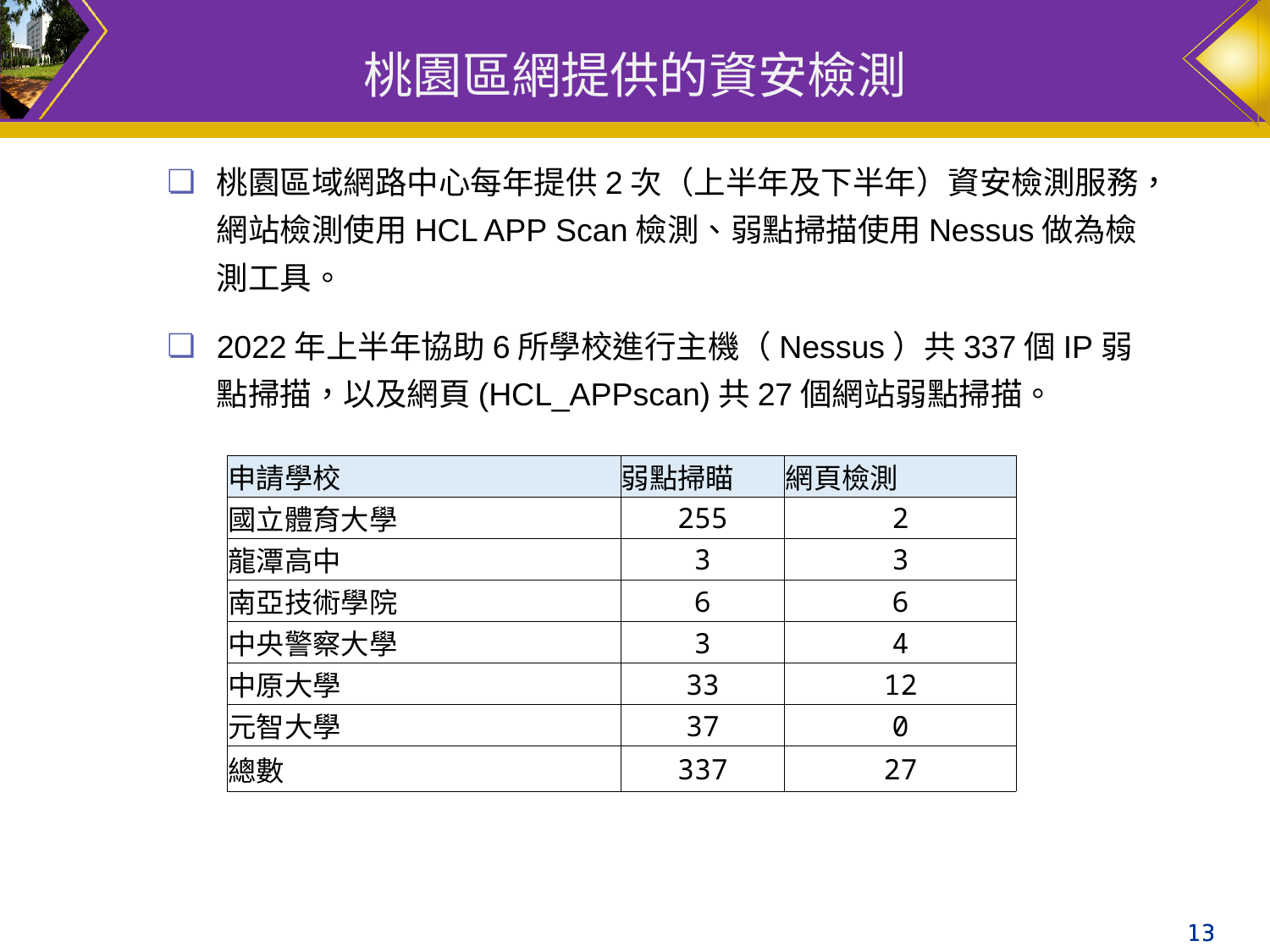

# 桃園區網提供的資安檢測
桃園區域網路中心每年提供2次（上半年及下半年）資安檢測服務，網站檢測使用HCL APP Scan檢測、弱點掃描使用Nessus做為檢測工具。
2022年上半年協助6所學校進行主機（Nessus）共337個IP弱點掃描，以及網頁(HCL_APPscan)共27個網站弱點掃描。
| 申請學校 | 弱點掃瞄 | 網頁檢測 |
| --- | --- | --- |
| 國立體育大學 | 255 | 2 |
| 龍潭高中 | 3 | 3 |
| 南亞技術學院 | 6 | 6 |
| 中央警察大學 | 3 | 4 |
| 中原大學 | 33 | 12 |
| 元智大學 | 37 | 0 |
| 總數 | 337 | 27 |
13
13